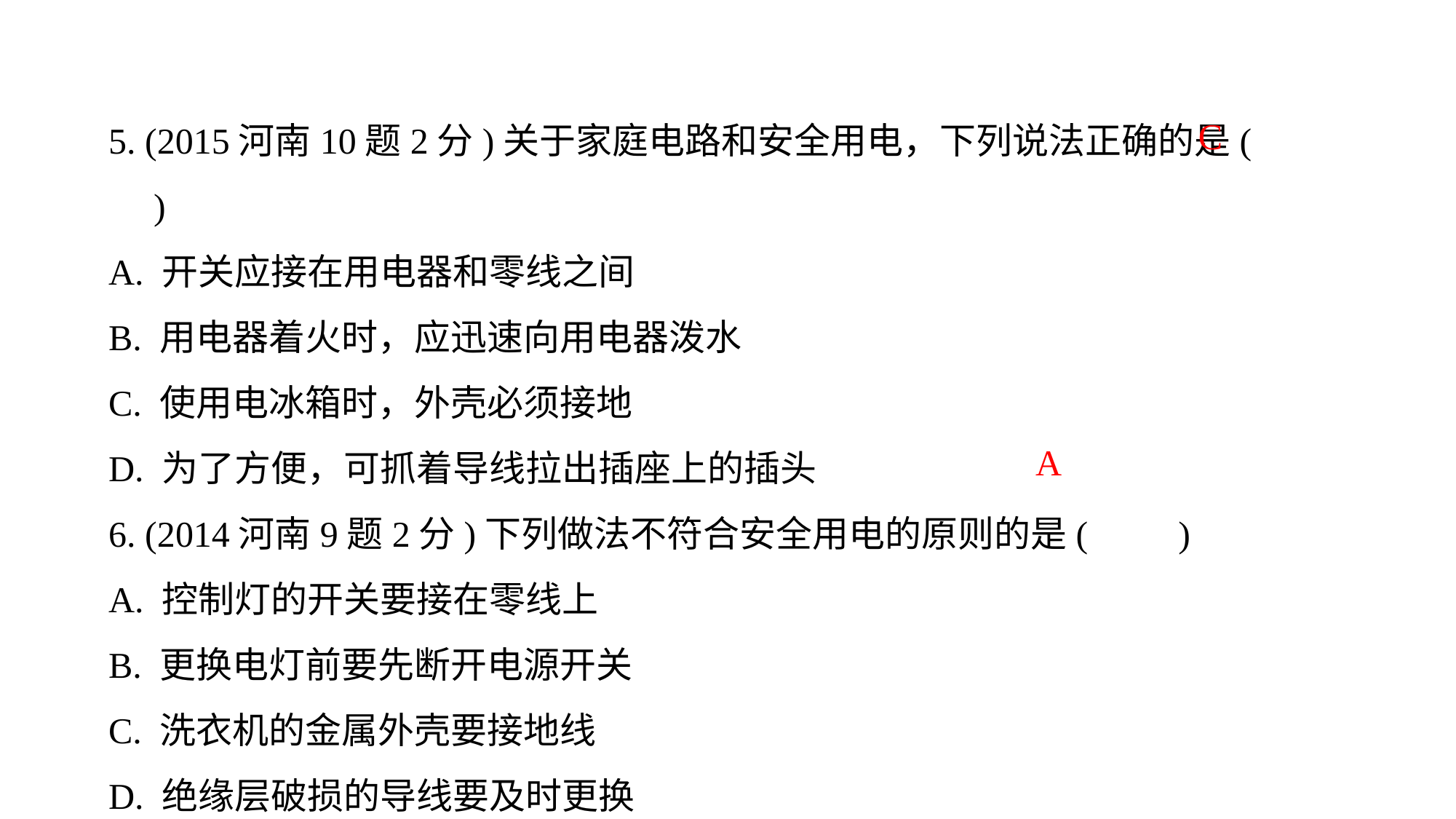

5. (2015河南10题2分)关于家庭电路和安全用电，下列说法正确的是(　　)
A. 开关应接在用电器和零线之间
B. 用电器着火时，应迅速向用电器泼水
C. 使用电冰箱时，外壳必须接地
D. 为了方便，可抓着导线拉出插座上的插头
6. (2014河南9题2分)下列做法不符合安全用电的原则的是(　　)
A. 控制灯的开关要接在零线上
B. 更换电灯前要先断开电源开关
C. 洗衣机的金属外壳要接地线
D. 绝缘层破损的导线要及时更换
C
A